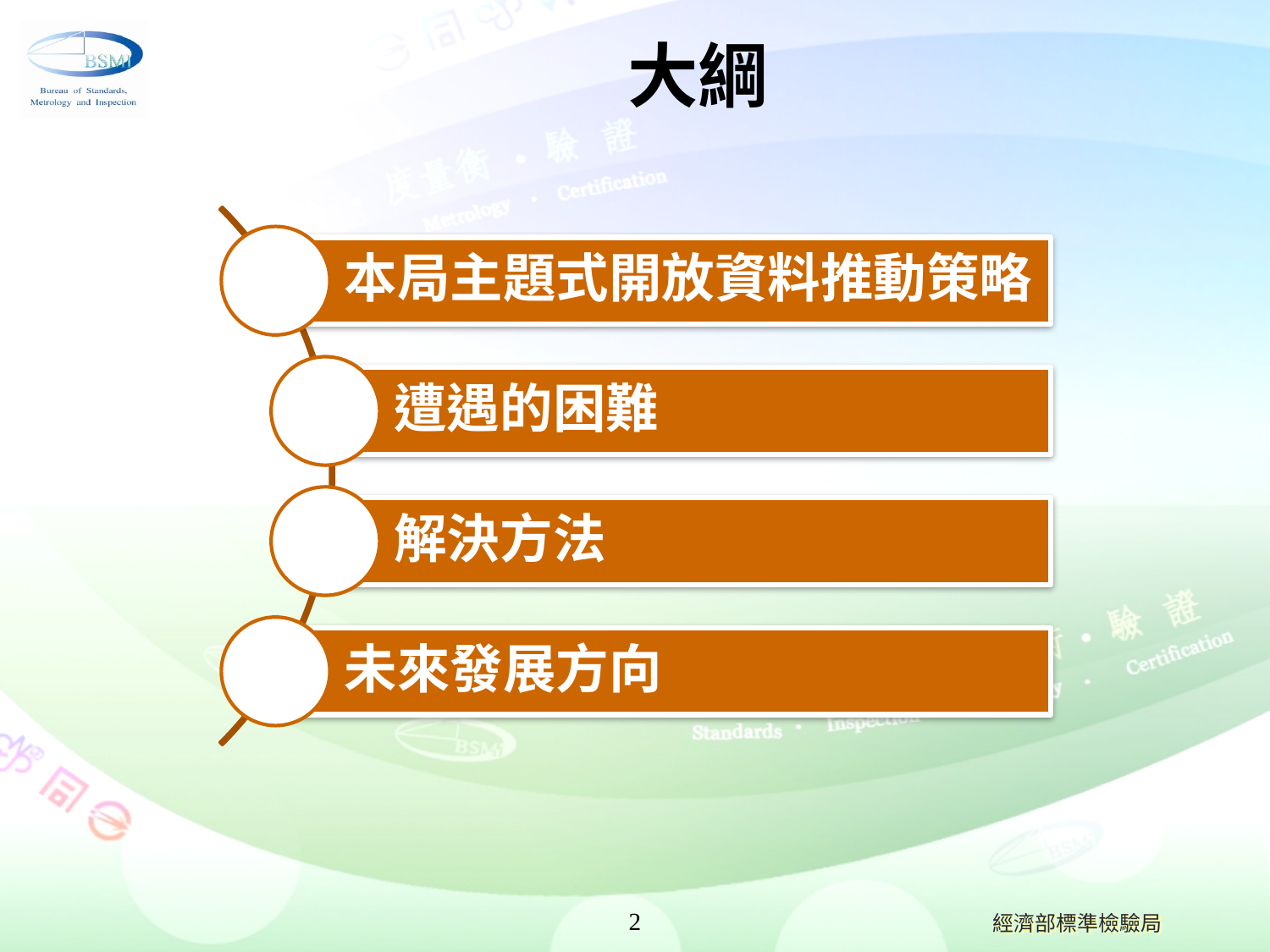

# 大綱
本局主題式開放資料推動策略
遭遇的困難
解決方法
未來發展方向
2
經濟部標準檢驗局